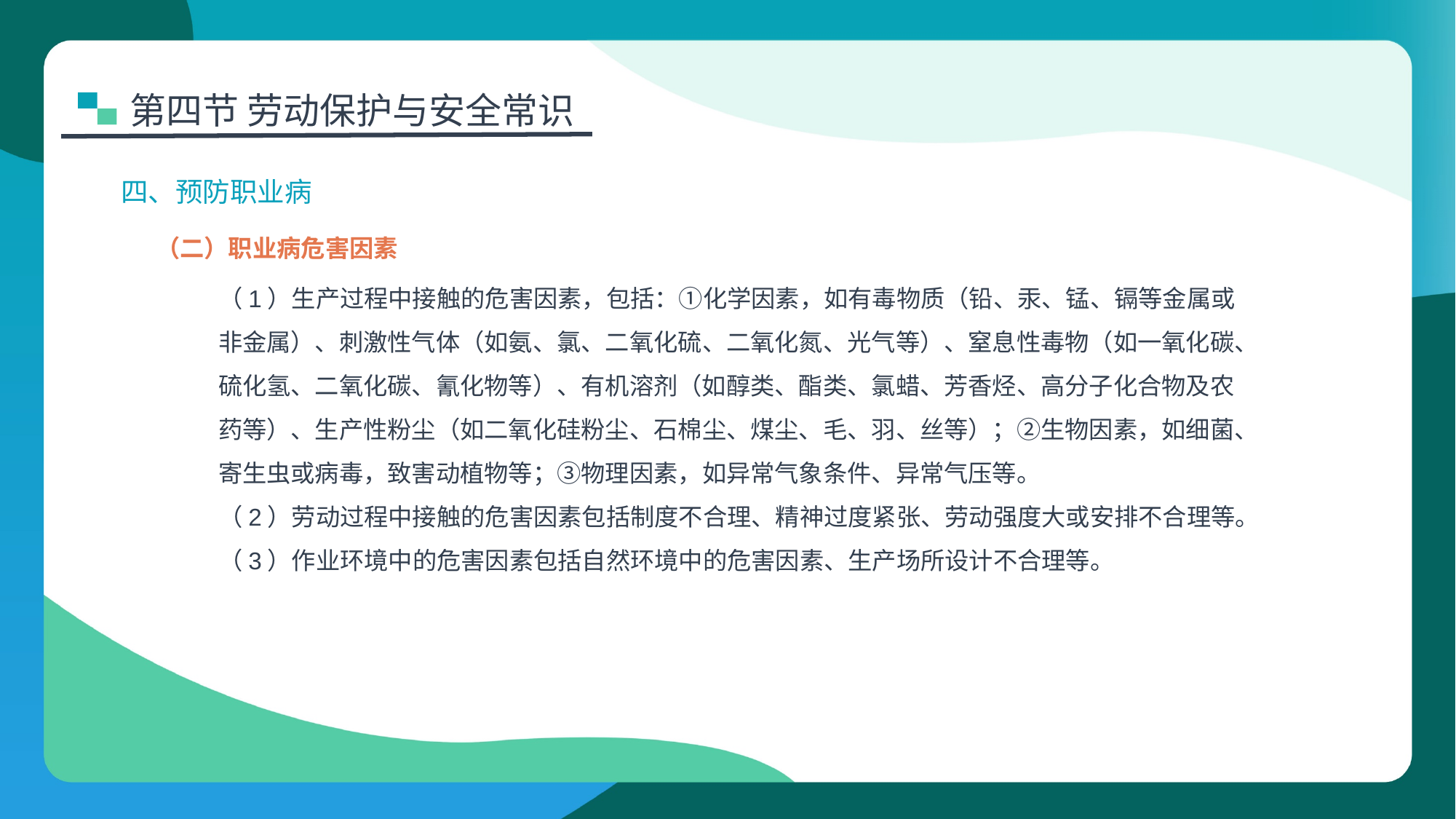

第四节 劳动保护与安全常识

四、预防职业病
（二）职业病危害因素

（1）生产过程中接触的危害因素，包括：①化学因素，如有毒物质（铅、汞、锰、镉等金属或非金属）、刺激性气体（如氨、氯、二氧化硫、二氧化氮、光气等）、窒息性毒物（如一氧化碳、硫化氢、二氧化碳、氰化物等）、有机溶剂（如醇类、酯类、氯蜡、芳香烃、高分子化合物及农药等）、生产性粉尘（如二氧化硅粉尘、石棉尘、煤尘、毛、羽、丝等）；②生物因素，如细菌、寄生虫或病毒，致害动植物等；③物理因素，如异常气象条件、异常气压等。
（2）劳动过程中接触的危害因素包括制度不合理、精神过度紧张、劳动强度大或安排不合理等。
（3）作业环境中的危害因素包括自然环境中的危害因素、生产场所设计不合理等。